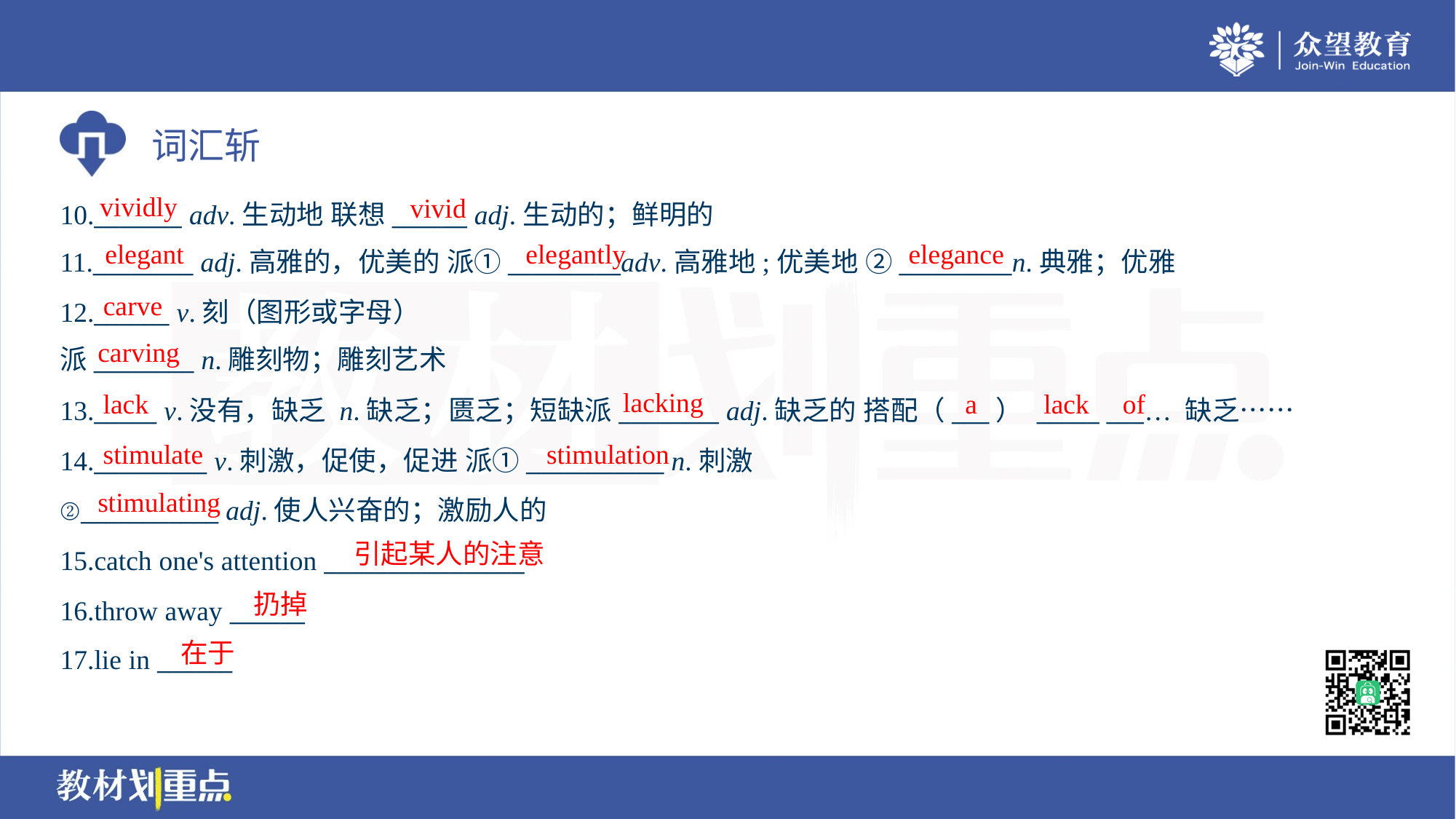

vividly
vivid
10._______ adv.生动地 联想______ adj.生动的；鲜明的
11.________ adj.高雅的，优美的 派①_________adv.高雅地;优美地 ②_________n.典雅；优雅
elegant
elegantly
elegance
carve
12.______ v.刻（图形或字母）
派________ n.雕刻物；雕刻艺术
carving
lacking
lack
a
lack
of
13._____ v.没有，缺乏 n.缺乏；匮乏；短缺派________ adj.缺乏的 搭配（___） _____ ___… 缺乏……
14._________ v.刺激，促使，促进 派①___________ n.刺激
②___________ adj.使人兴奋的；激励人的
15.catch one's attention ________________
16.throw away ______
17.lie in ______
stimulate
stimulation
stimulating
引起某人的注意
扔掉
在于